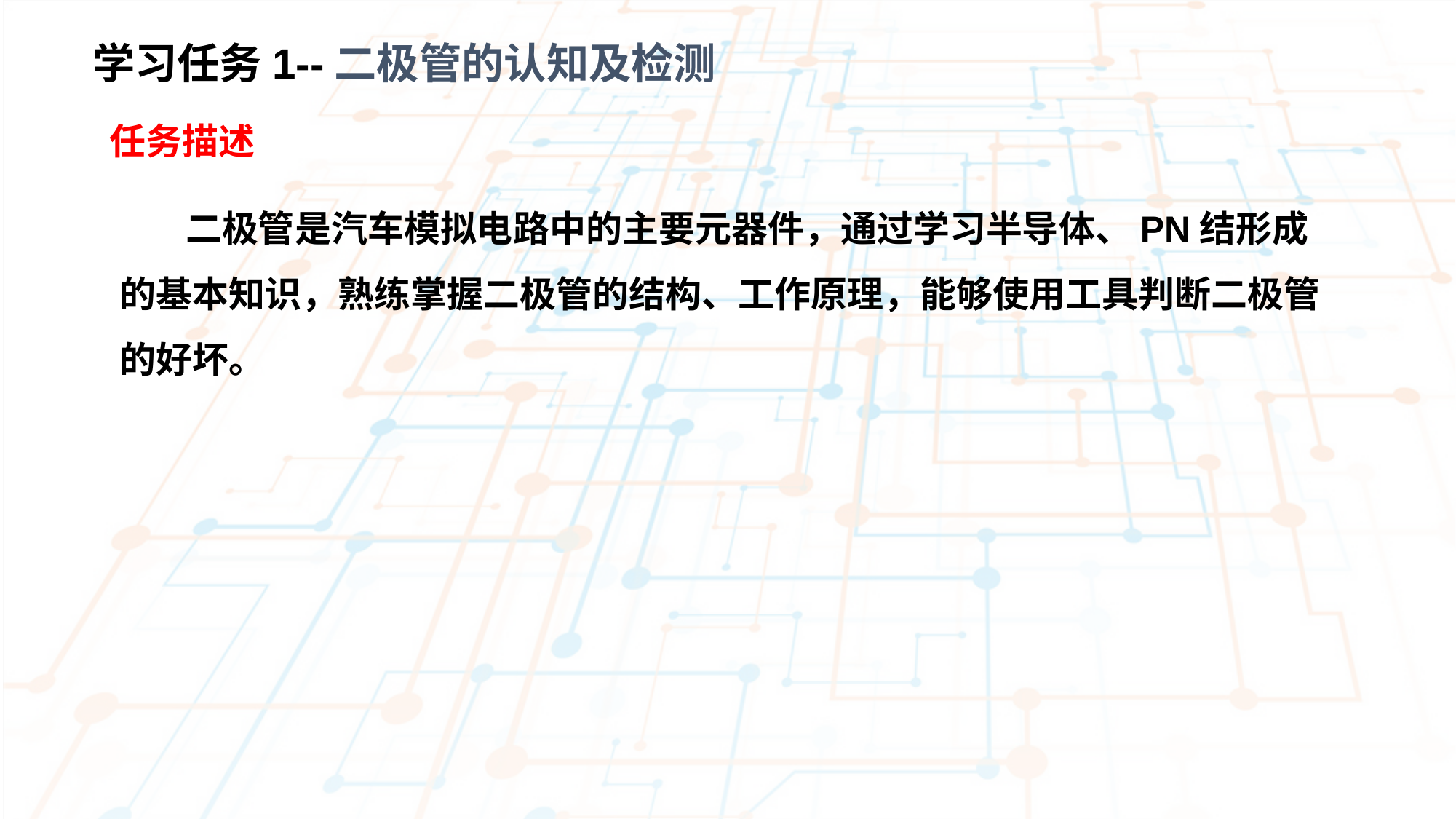

学习任务1--二极管的认知及检测
 任务描述

       二极管是汽车模拟电路中的主要元器件，通过学习半导体、PN结形成的基本知识，熟练掌握二极管的结构、工作原理，能够使用工具判断二极管的好坏。